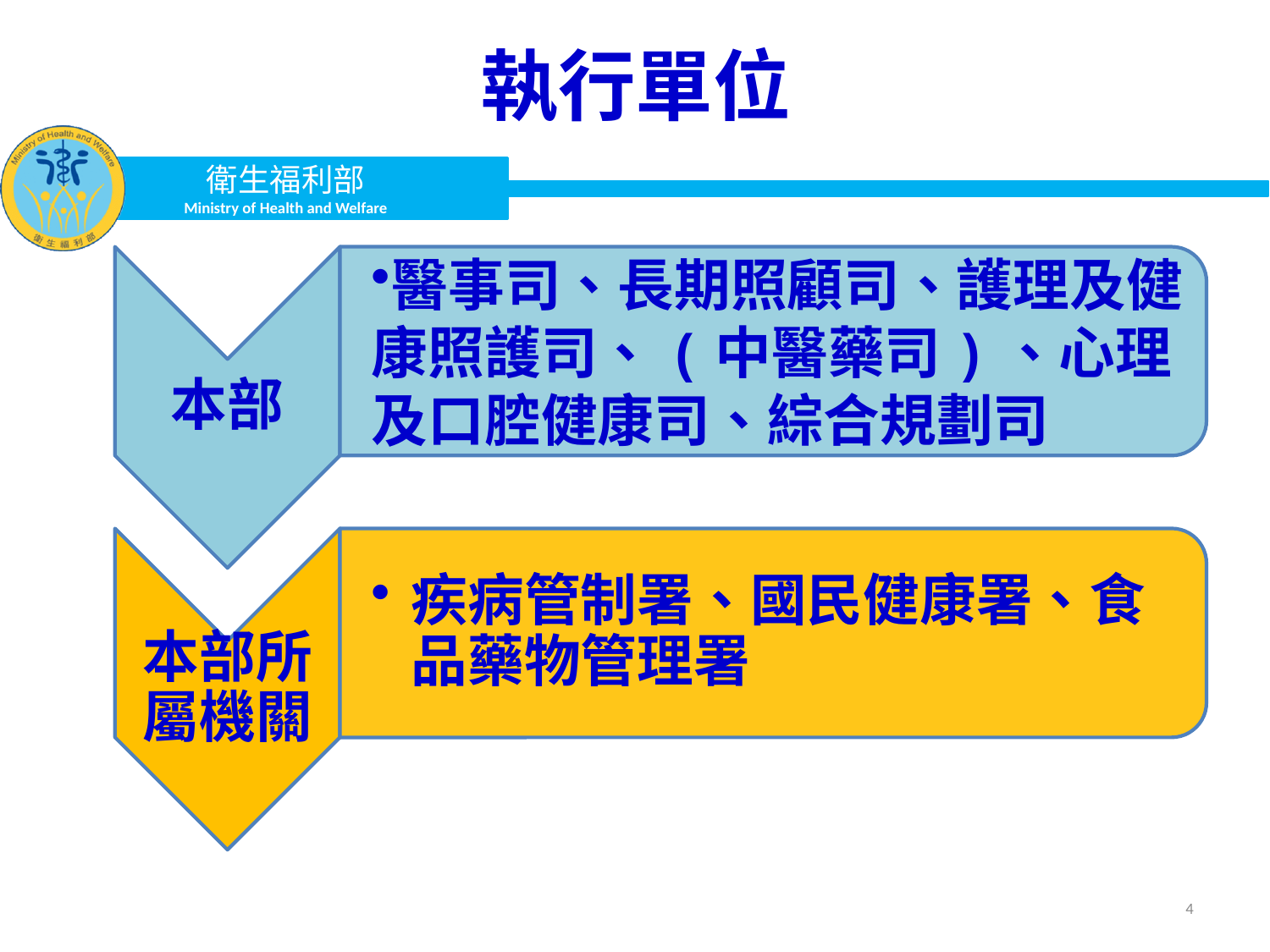

# 執行單位
本部
醫事司、長期照顧司、護理及健康照護司、(中醫藥司)、心理及口腔健康司、綜合規劃司
本部所屬機關
疾病管制署、國民健康署、食品藥物管理署
4